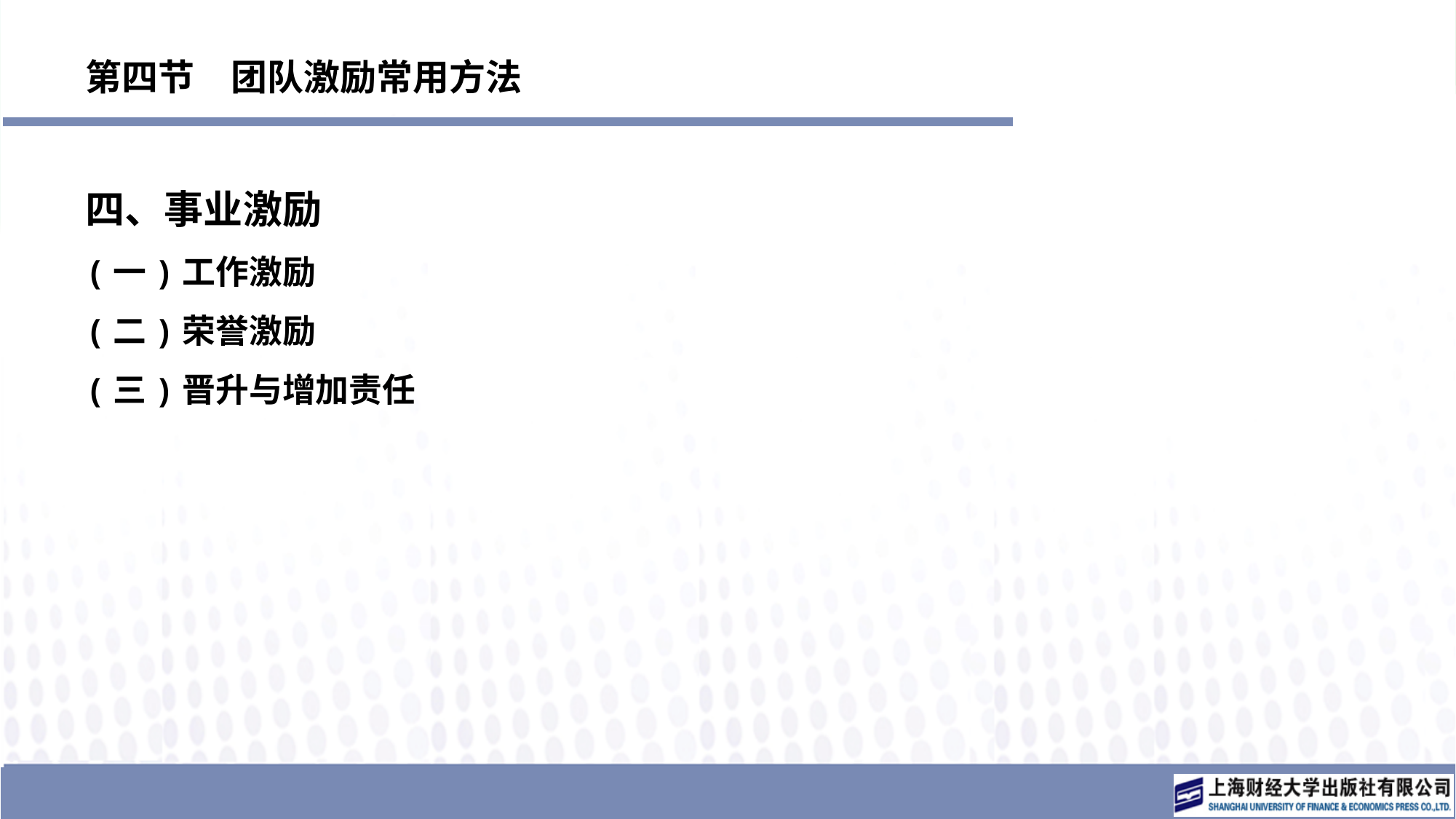

# 第四节　团队激励常用方法
四、事业激励
(一)工作激励
(二)荣誉激励
(三)晋升与增加责任